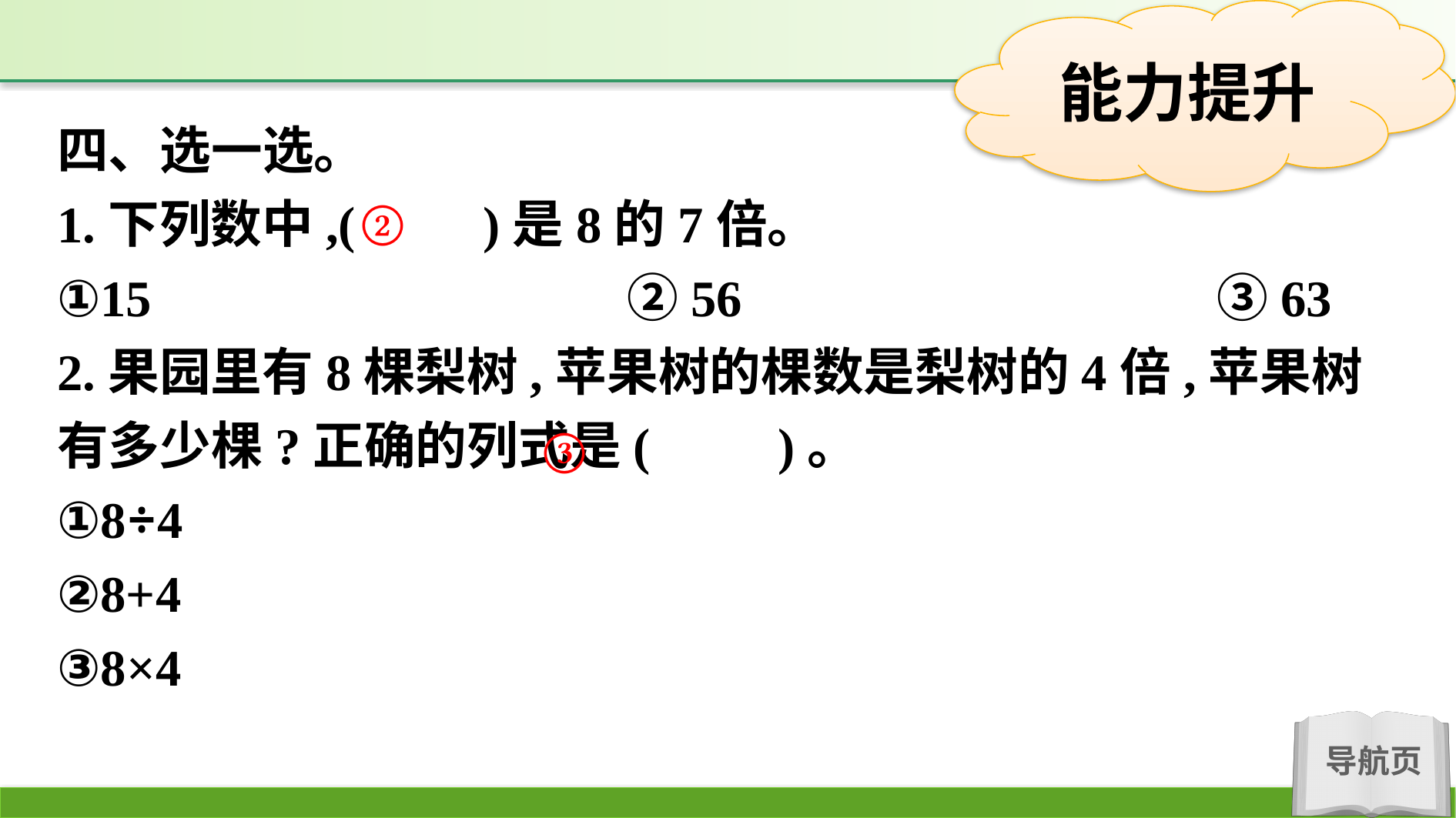

四、选一选。
1.下列数中,(　　)是8的7倍。
①15　　　　　　　　　②56　　　　　　　　　③63
2.果园里有8棵梨树,苹果树的棵数是梨树的4倍,苹果树有多少棵?正确的列式是(　　)。
①8÷4
②8+4
③8×4
②
③